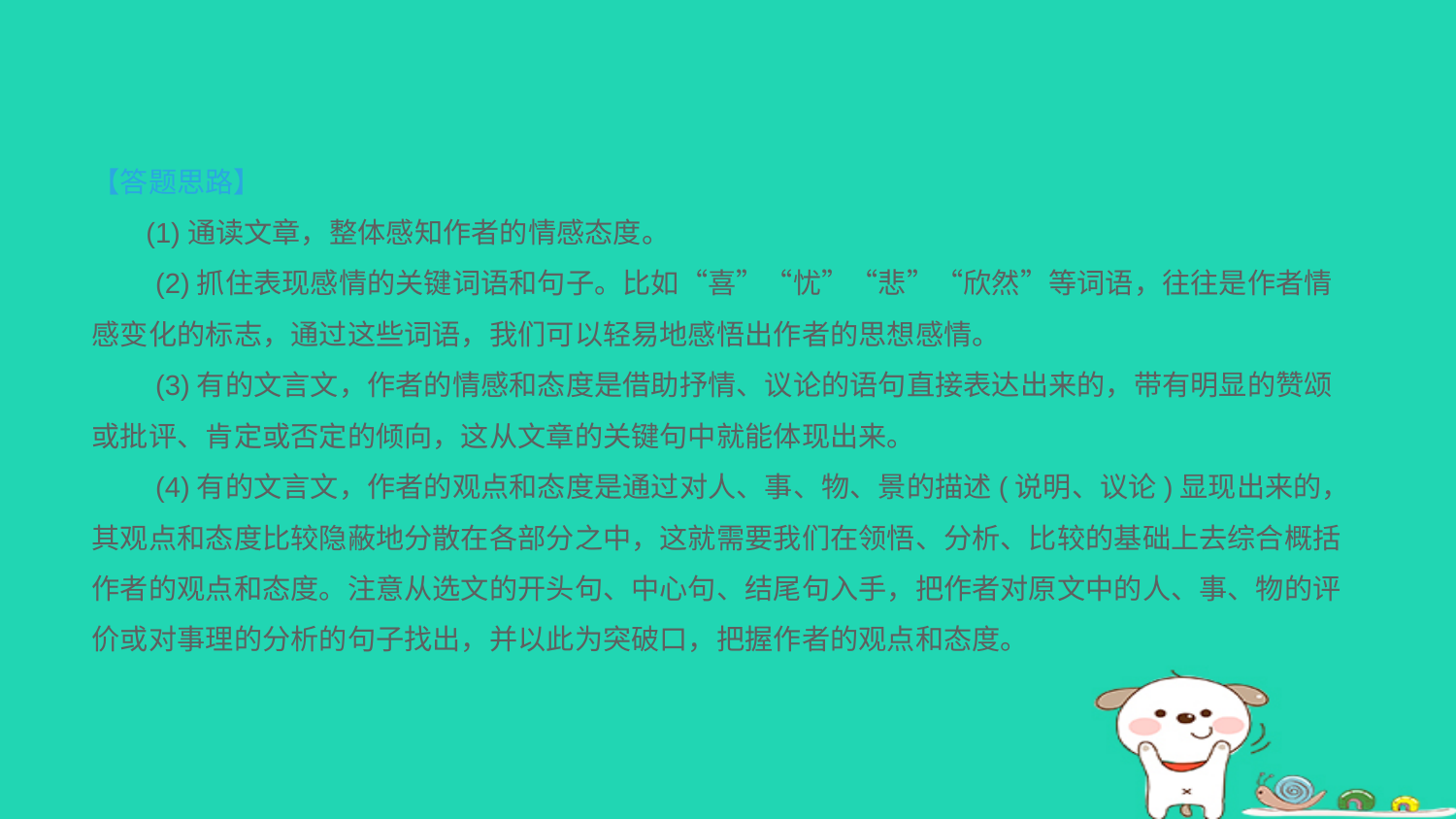

【答题思路】
　   (1)通读文章，整体感知作者的情感态度。
　　(2)抓住表现感情的关键词语和句子。比如“喜”“忧”“悲”“欣然”等词语，往往是作者情感变化的标志，通过这些词语，我们可以轻易地感悟出作者的思想感情。
　　(3)有的文言文，作者的情感和态度是借助抒情、议论的语句直接表达出来的，带有明显的赞颂或批评、肯定或否定的倾向，这从文章的关键句中就能体现出来。
　　(4)有的文言文，作者的观点和态度是通过对人、事、物、景的描述(说明、议论)显现出来的，其观点和态度比较隐蔽地分散在各部分之中，这就需要我们在领悟、分析、比较的基础上去综合概括作者的观点和态度。注意从选文的开头句、中心句、结尾句入手，把作者对原文中的人、事、物的评价或对事理的分析的句子找出，并以此为突破口，把握作者的观点和态度。